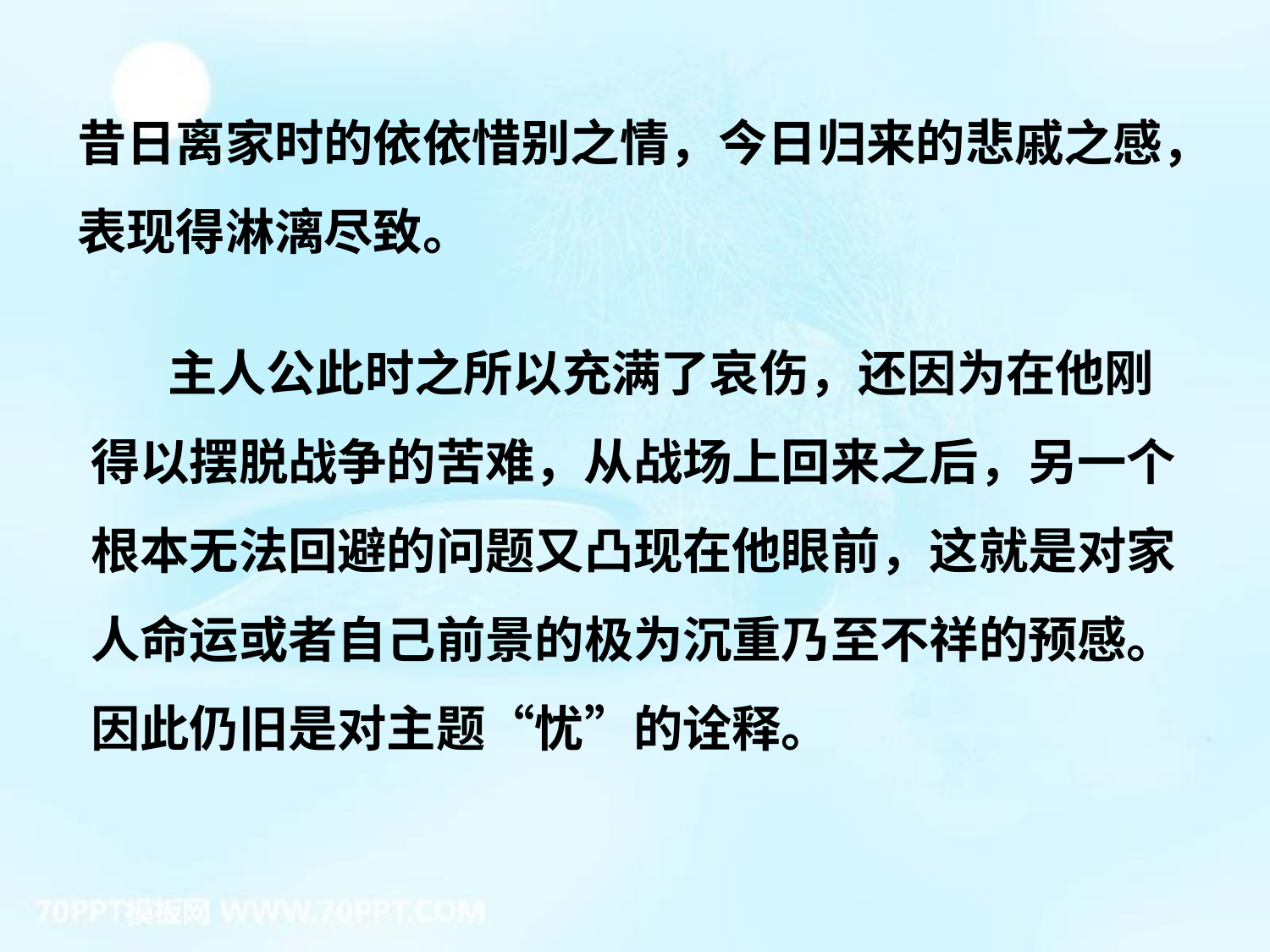

昔日离家时的依依惜别之情，今日归来的悲戚之感，表现得淋漓尽致。
  主人公此时之所以充满了哀伤，还因为在他刚得以摆脱战争的苦难，从战场上回来之后，另一个根本无法回避的问题又凸现在他眼前，这就是对家人命运或者自己前景的极为沉重乃至不祥的预感。因此仍旧是对主题“忧”的诠释。